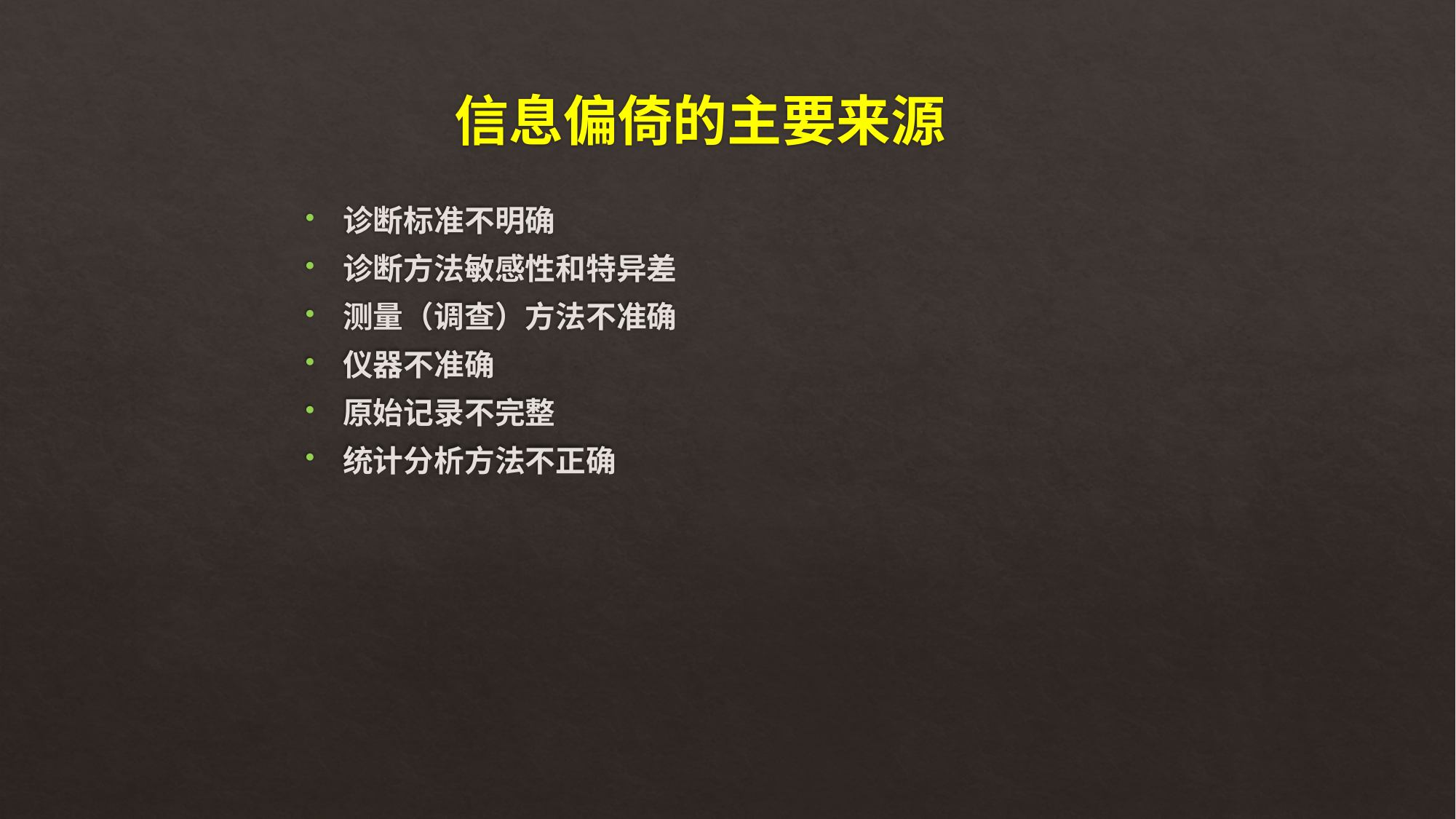

# 信息偏倚的主要来源
诊断标准不明确
诊断方法敏感性和特异差
测量（调查）方法不准确
仪器不准确
原始记录不完整
统计分析方法不正确